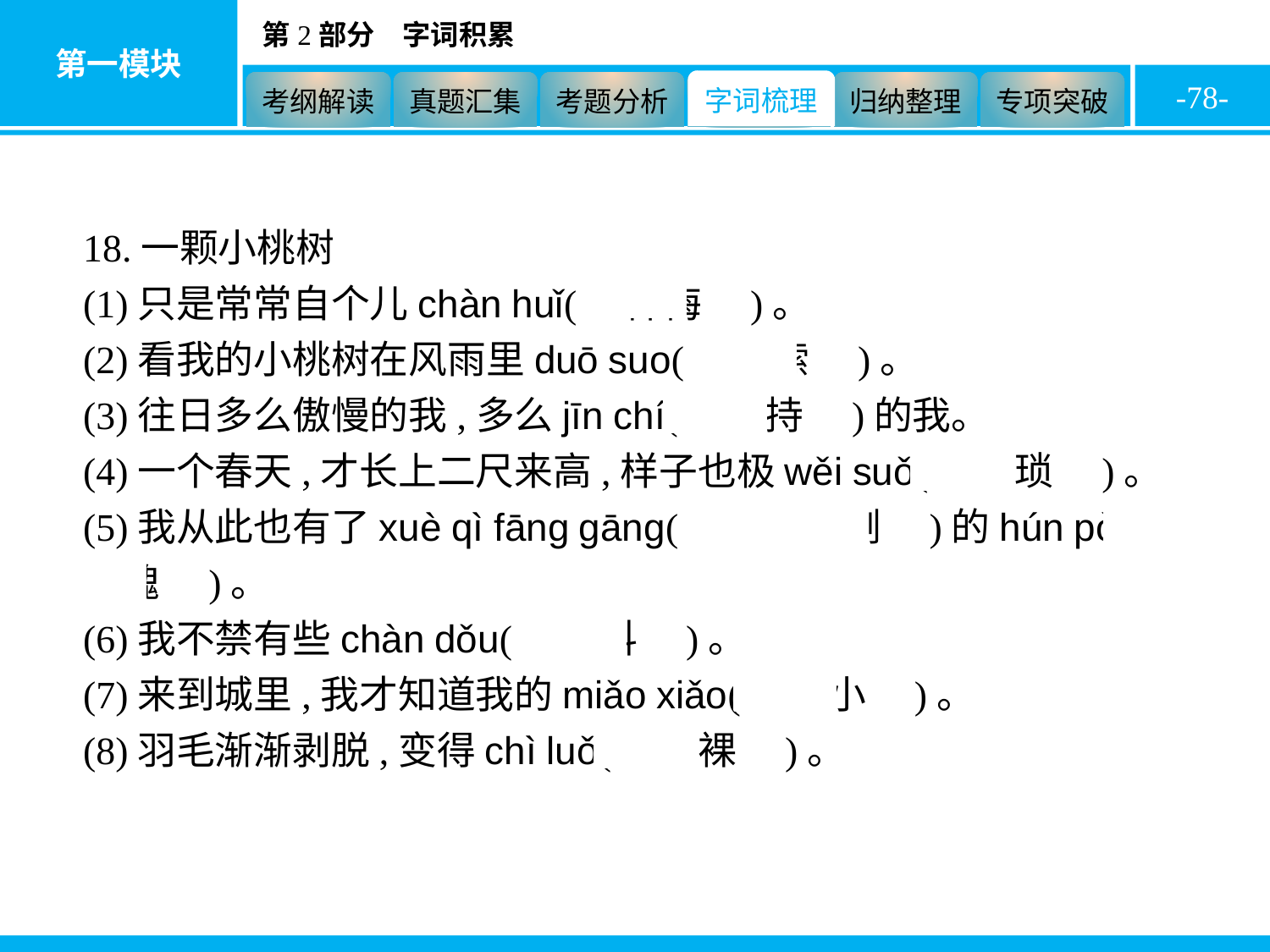

-78-
18.一颗小桃树
(1)只是常常自个儿chàn huǐ(　忏悔　)。
(2)看我的小桃树在风雨里duō suo(　哆嗦　)。
(3)往日多么傲慢的我,多么jīn chí(　矜持　)的我。
(4)一个春天,才长上二尺来高,样子也极wěi suǒ(　猥琐　)。
(5)我从此也有了xuè qì fāng gāng(　血气方刚　)的hún pò(　魂魄　)。
(6)我不禁有些chàn dǒu(　颤抖　)。
(7)来到城里,我才知道我的miǎo xiǎo(　渺小　)。
(8)羽毛渐渐剥脱,变得chì luǒ(　赤裸　)。